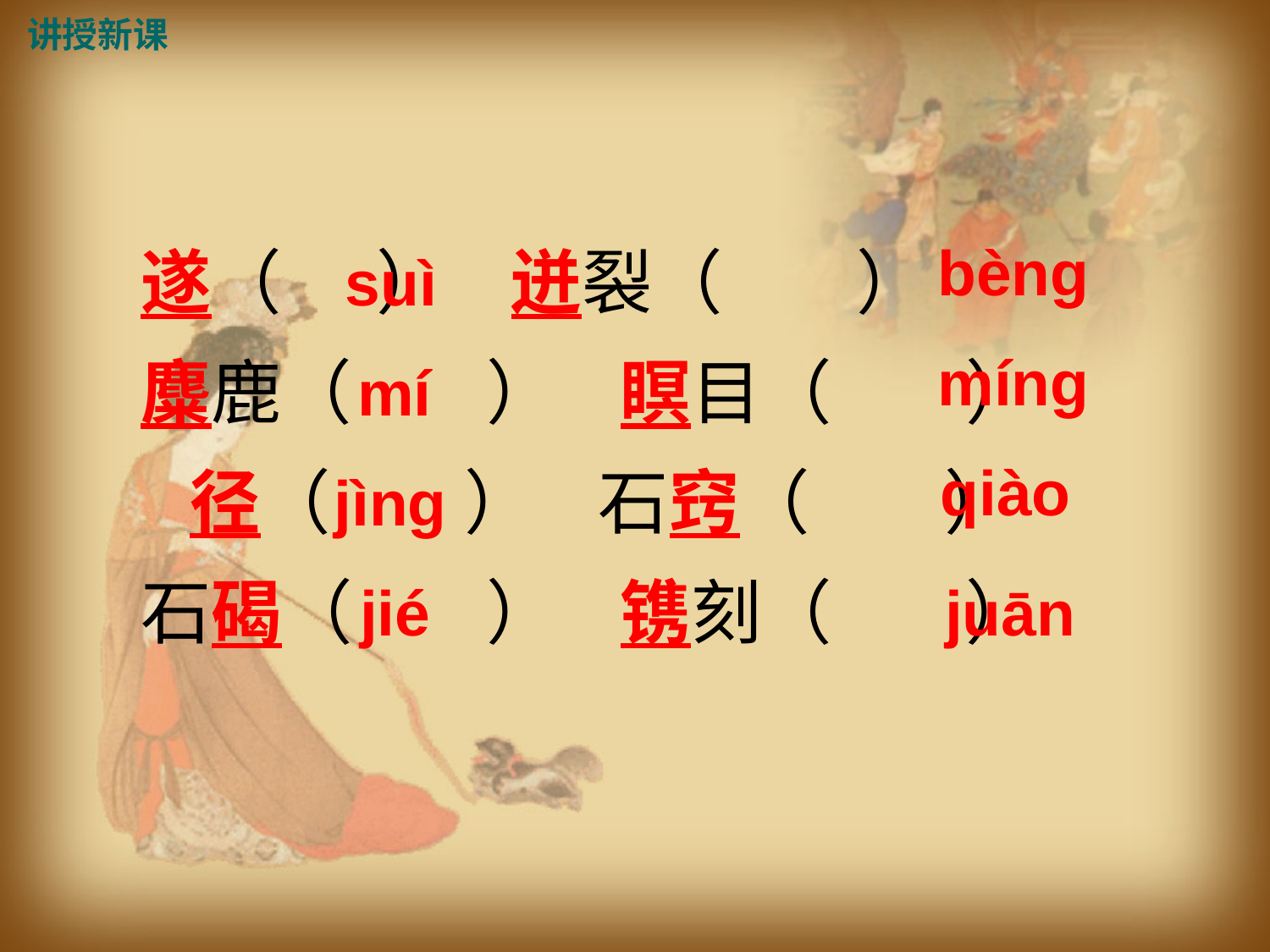

讲授新课
遂（      ）    迸裂（　    ）
麋鹿（　    ）    瞑目（　    ）
  径（　    ）    石窍（　    ）
石碣（　    ）    镌刻（　    ）
bèng
suì
míng
mí
qiào
jìng
jié
juān